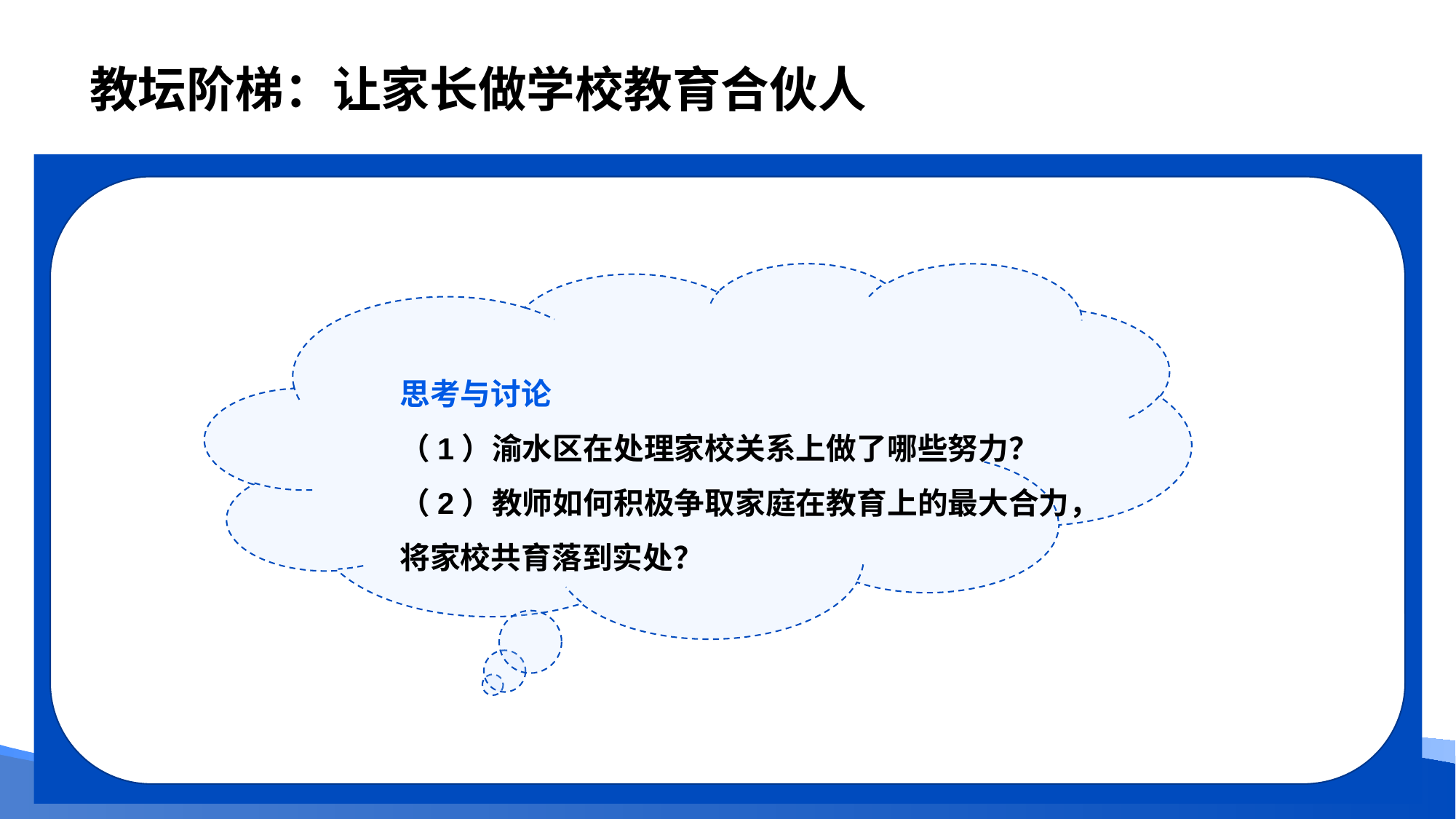

# 教坛阶梯：让家长做学校教育合伙人

思考与讨论
（1）渝水区在处理家校关系上做了哪些努力？
（2）教师如何积极争取家庭在教育上的最大合力，将家校共育落到实处？